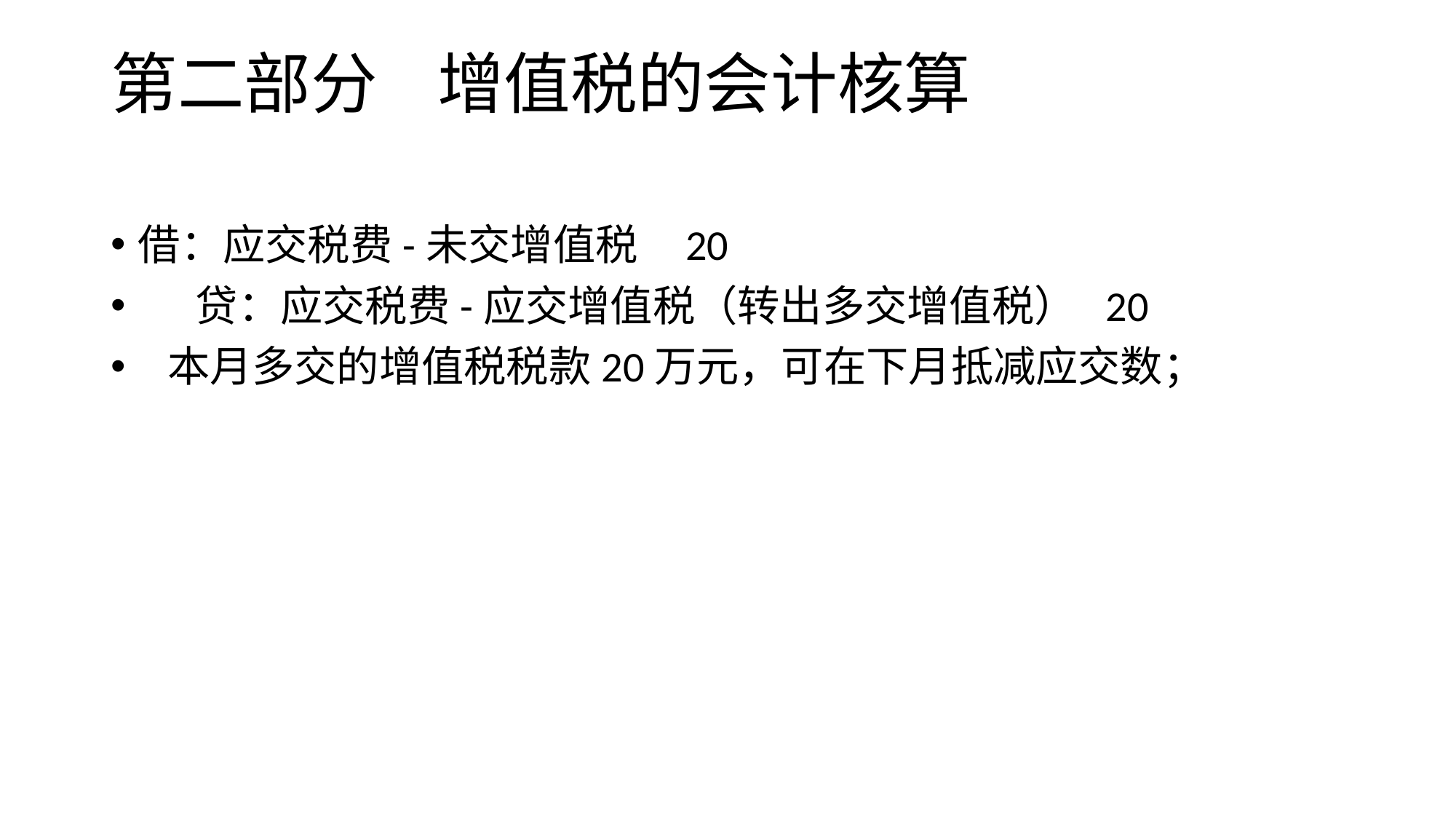

# 第二部分    增值税的会计核算

借：应交税费-未交增值税    20
     贷：应交税费-应交增值税（转出多交增值税）  20
  本月多交的增值税税款20万元，可在下月抵减应交数；